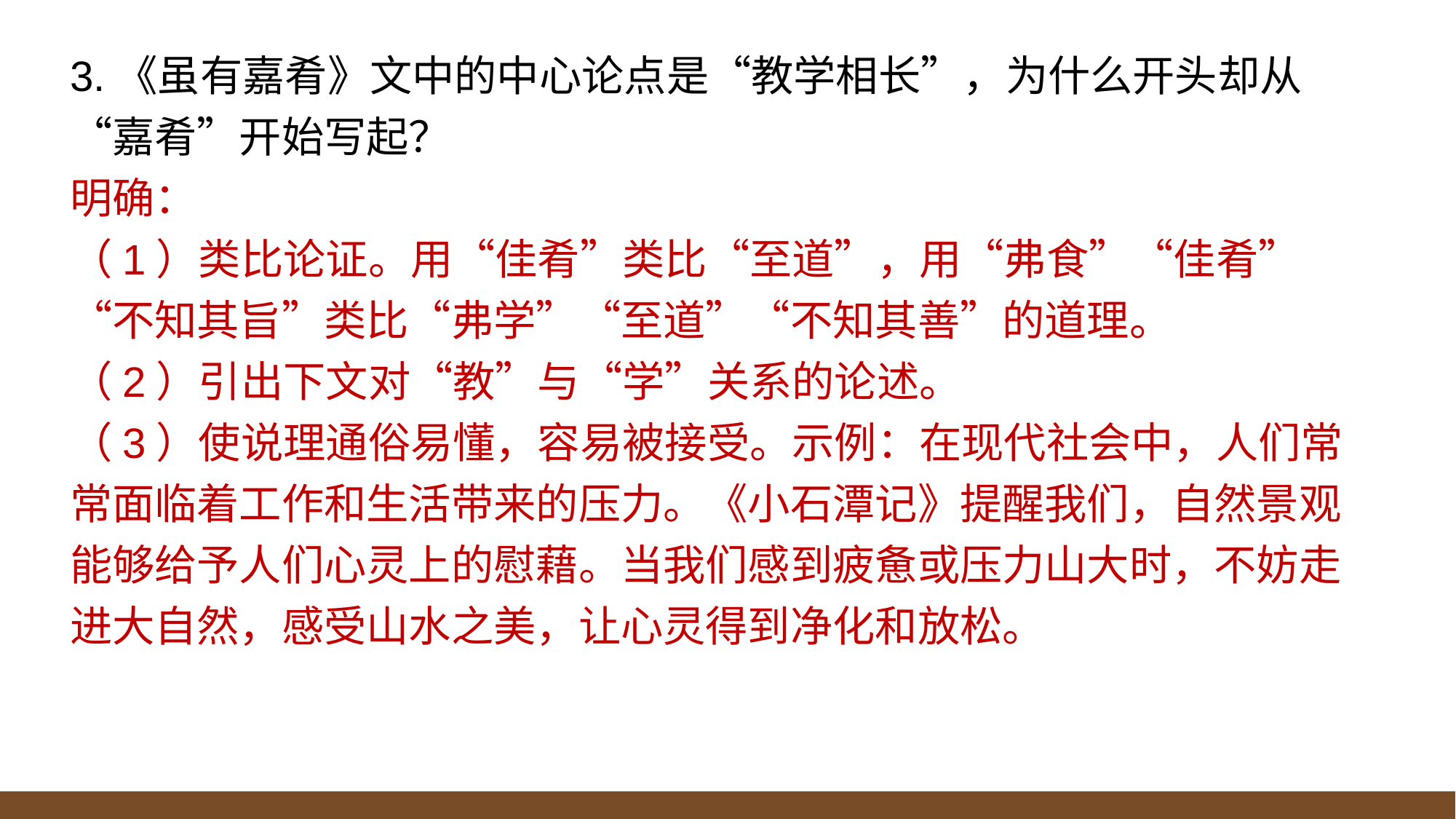

3.《虽有嘉肴》文中的中心论点是“教学相长”，为什么开头却从“嘉肴”开始写起？
明确：
（1）类比论证。用“佳肴”类比“至道”，用“弗食”“佳肴”“不知其旨”类比“弗学”“至道”“不知其善”的道理。
（2）引出下文对“教”与“学”关系的论述。
（3）使说理通俗易懂，容易被接受。示例：在现代社会中，人们常常面临着工作和生活带来的压力。《小石潭记》提醒我们，自然景观能够给予人们心灵上的慰藉。当我们感到疲惫或压力山大时，不妨走进大自然，感受山水之美，让心灵得到净化和放松。